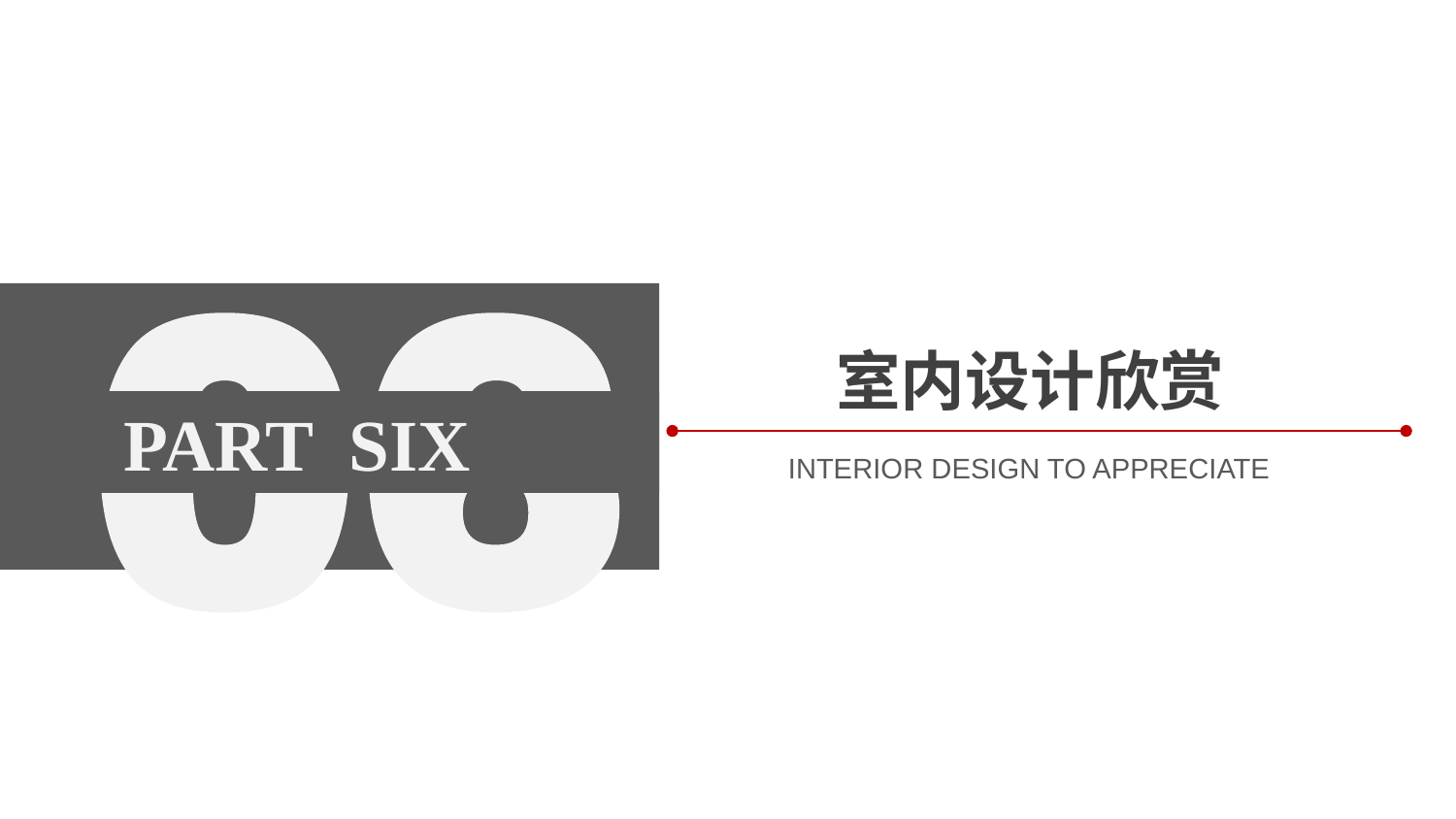

06
      PART  SIX

室内设计欣赏
INTERIOR DESIGN TO APPRECIATE